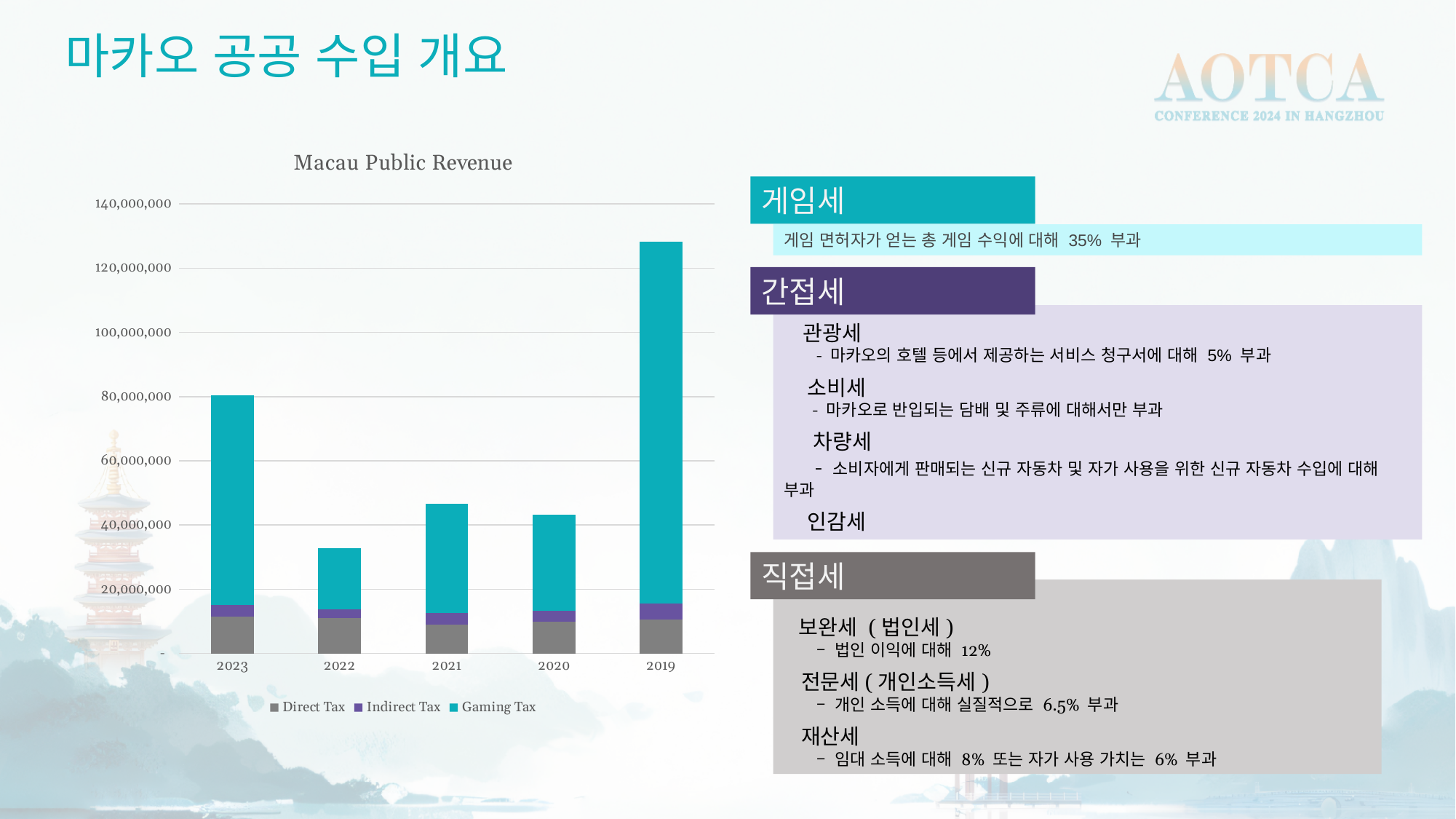

마카오 공공 수입 개요

### Chart: Macau Public Revenue

| Category | Direct Tax | Indirect Tax | Gaming Tax |
|---|---|---|---|
| 2023 | 11504151.882 | 3558469.987 | 65258175.414 |
| 2022 | 11111240.595 | 2607813.984 | 19114894.108999997 |
| 2021 | 8918936.0 | 3729670.0 | 33909574.0 |
| 2020 | 9791107.0 | 3586227.0 | 29808160.0 |
| 2019 | 10537504.0 | 4929163.0 | 112710362.0 |
게임세
게임 면허자가 얻는 총 게임 수익에 대해 35% 부과
간접세

   관광세
        - 마카오의 호텔 등에서 제공하는 서비스 청구서에 대해 5% 부과

   소비세
       - 마카오로 반입되는 담배 및 주류에 대해서만 부과

    차량세
      - 소비자에게 판매되는 신규 자동차 및 자가 사용을 위한 신규 자동차 수입에 대해 부과

   인감세
직접세

  보완세 (법인세)
       – 법인 이익에 대해 12%

  전문세(개인소득세)
       – 개인 소득에 대해 실질적으로 6.5% 부과

  재산세
       – 임대 소득에 대해 8% 또는 자가 사용 가치는 6% 부과